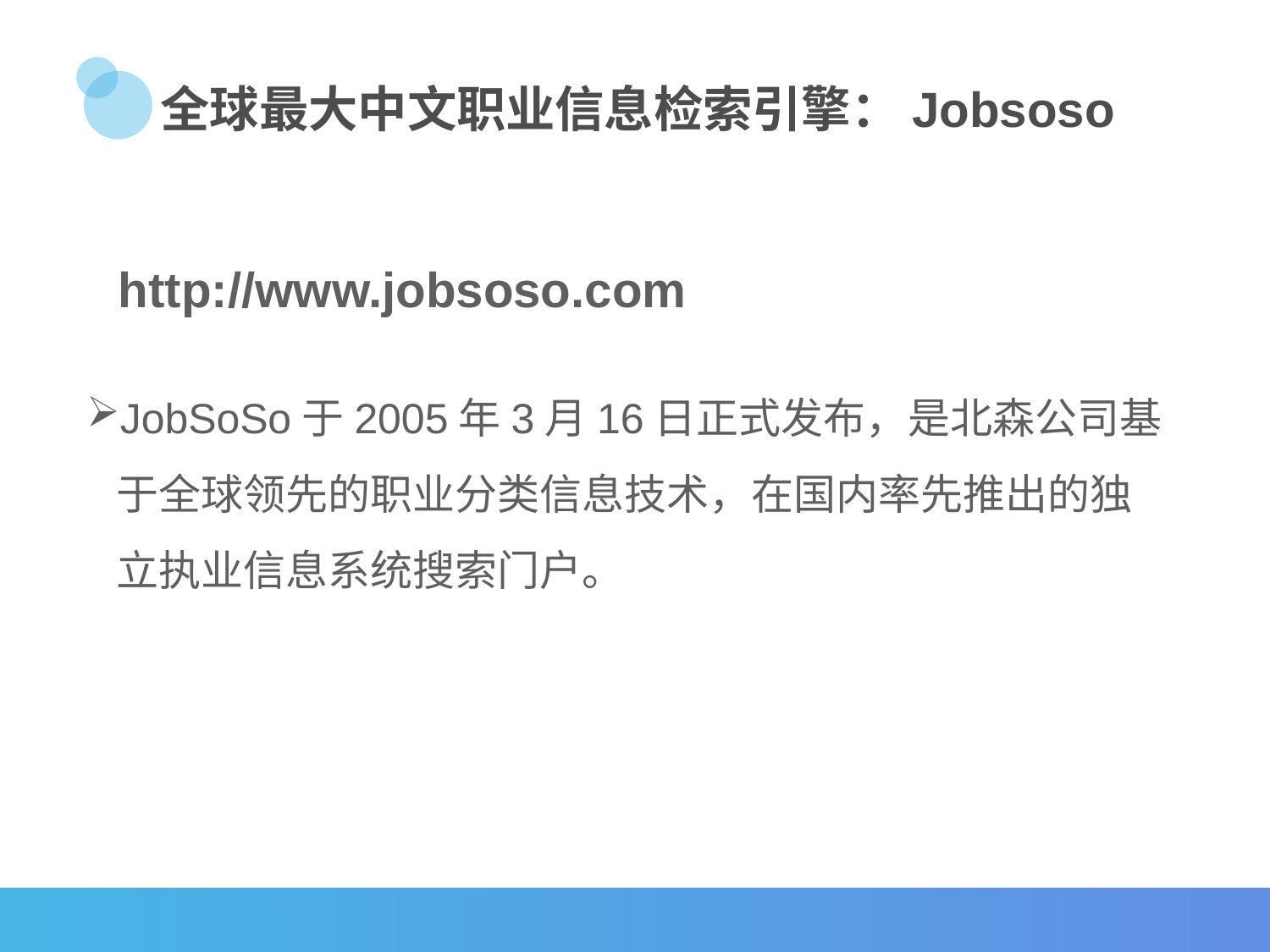

全球最大中文职业信息检索引擎：Jobsoso
http://www.jobsoso.com
JobSoSo于2005年3月16日正式发布，是北森公司基于全球领先的职业分类信息技术，在国内率先推出的独立执业信息系统搜索门户。